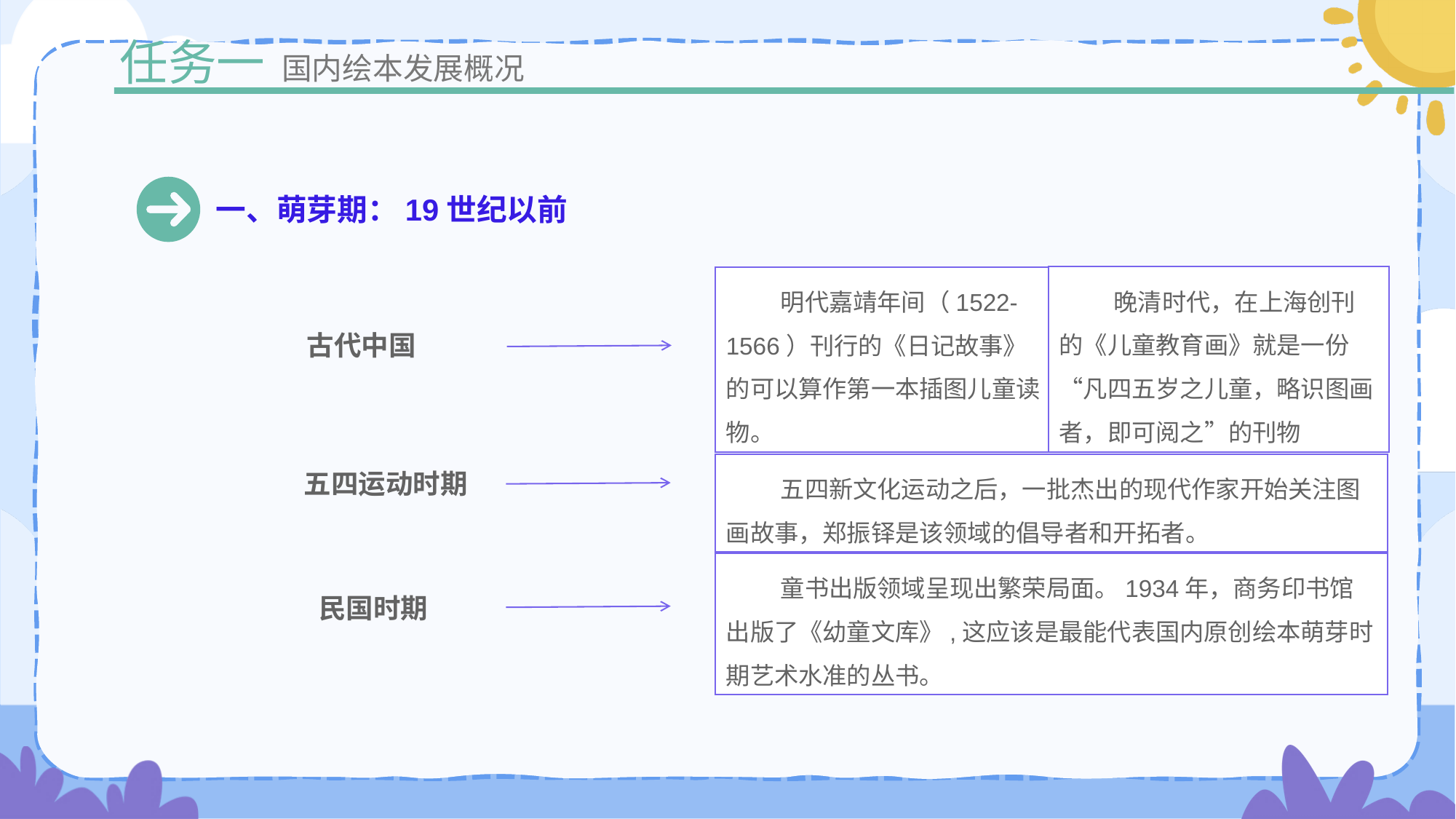

任务一
国内绘本发展概况

一、萌芽期：19世纪以前
晚清时代，在上海创刊的《儿童教育画》就是一份“凡四五岁之儿童，略识图画者，即可阅之”的刊物
明代嘉靖年间（1522-1566）刊行的《日记故事》的可以算作第一本插图儿童读物。
古代中国
五四新文化运动之后，一批杰出的现代作家开始关注图画故事，郑振铎是该领域的倡导者和开拓者。
五四运动时期
童书出版领域呈现出繁荣局面。1934年，商务印书馆出版了《幼童文库》,这应该是最能代表国内原创绘本萌芽时期艺术水准的丛书。
民国时期